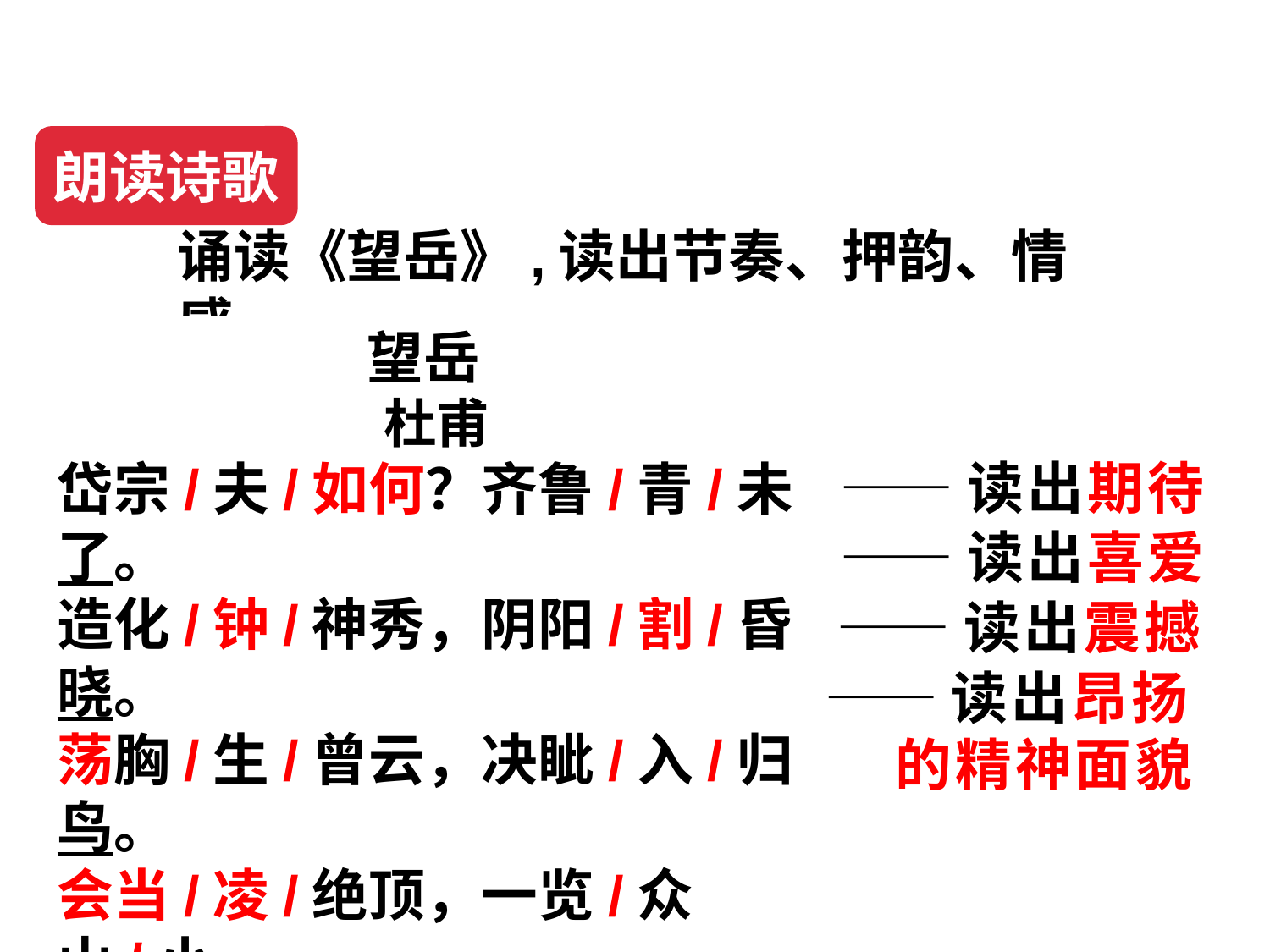

朗读诗歌
诵读《望岳》,读出节奏、押韵、情感。
望岳
杜甫
岱宗/夫/如何？齐鲁/青/未了。
造化/钟/神秀，阴阳/割/昏晓。
荡胸/生/曾云，决眦/入/归鸟。
会当/凌/绝顶，一览/众山/小。
——读出期待
——读出喜爱
——读出震撼
——读出昂扬的精神面貌